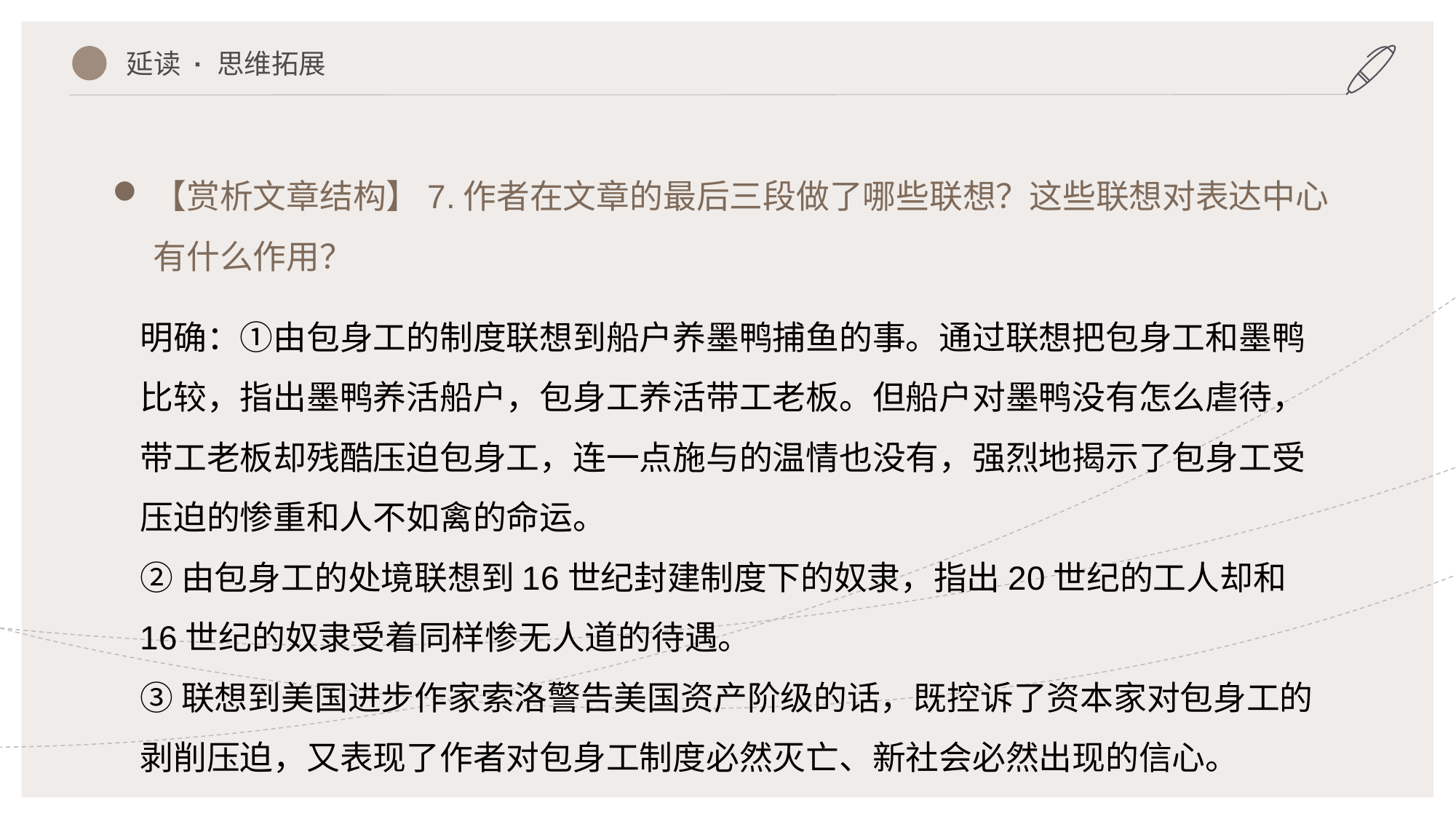

延读 · 思维拓展

【赏析文章结构】7.作者在文章的最后三段做了哪些联想？这些联想对表达中心有什么作用？
明确：①由包身工的制度联想到船户养墨鸭捕鱼的事。通过联想把包身工和墨鸭比较，指出墨鸭养活船户，包身工养活带工老板。但船户对墨鸭没有怎么虐待，带工老板却残酷压迫包身工，连一点施与的温情也没有，强烈地揭示了包身工受压迫的惨重和人不如禽的命运。
②由包身工的处境联想到16世纪封建制度下的奴隶，指出20世纪的工人却和16世纪的奴隶受着同样惨无人道的待遇。
③联想到美国进步作家索洛警告美国资产阶级的话，既控诉了资本家对包身工的剥削压迫，又表现了作者对包身工制度必然灭亡、新社会必然出现的信心。